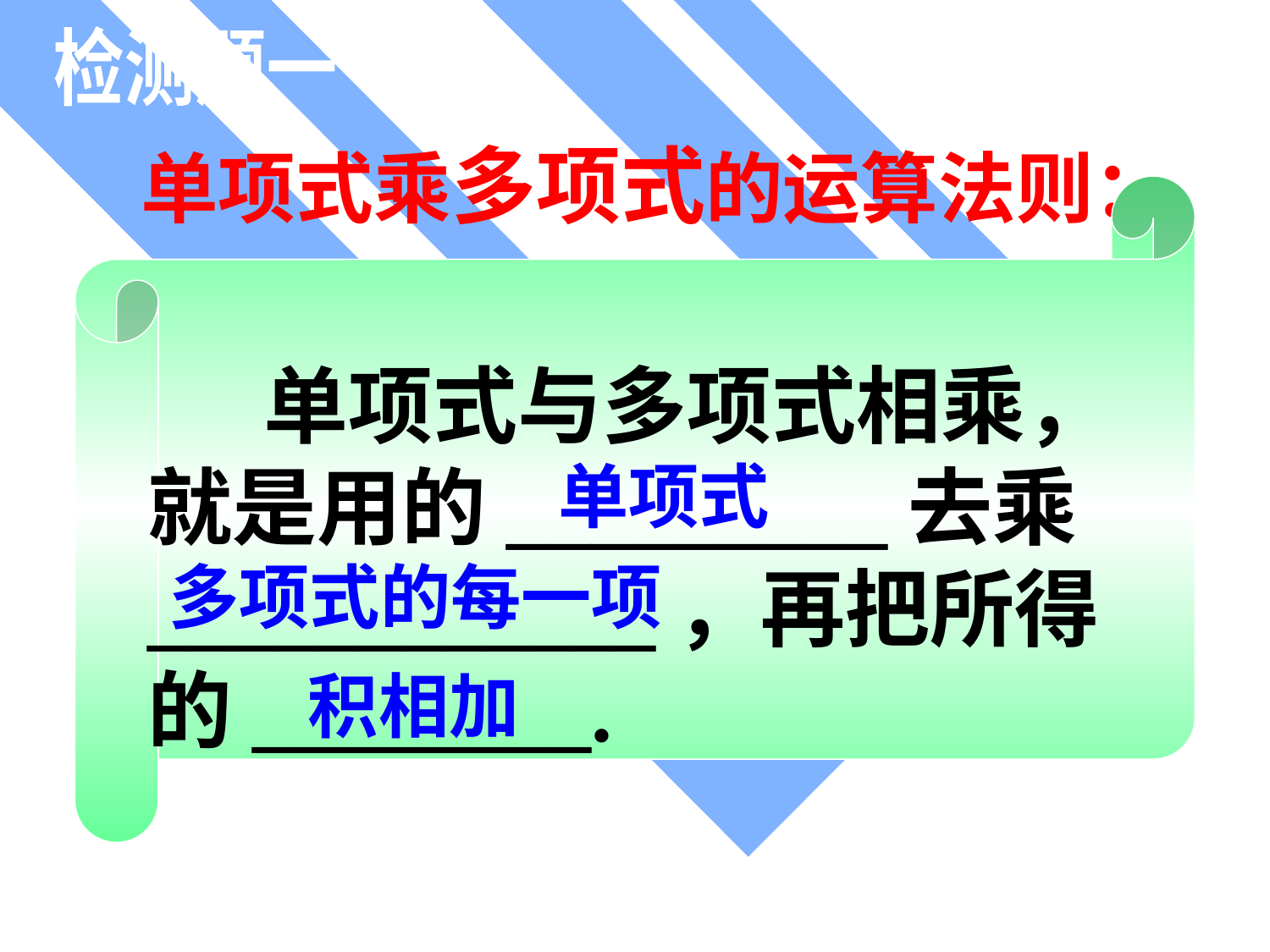

检测题一
单项式乘多项式的运算法则：

     单项式与多项式相乘，就是用的_________去乘____________，再把所得的________.
单项式
多项式的每一项
积相加